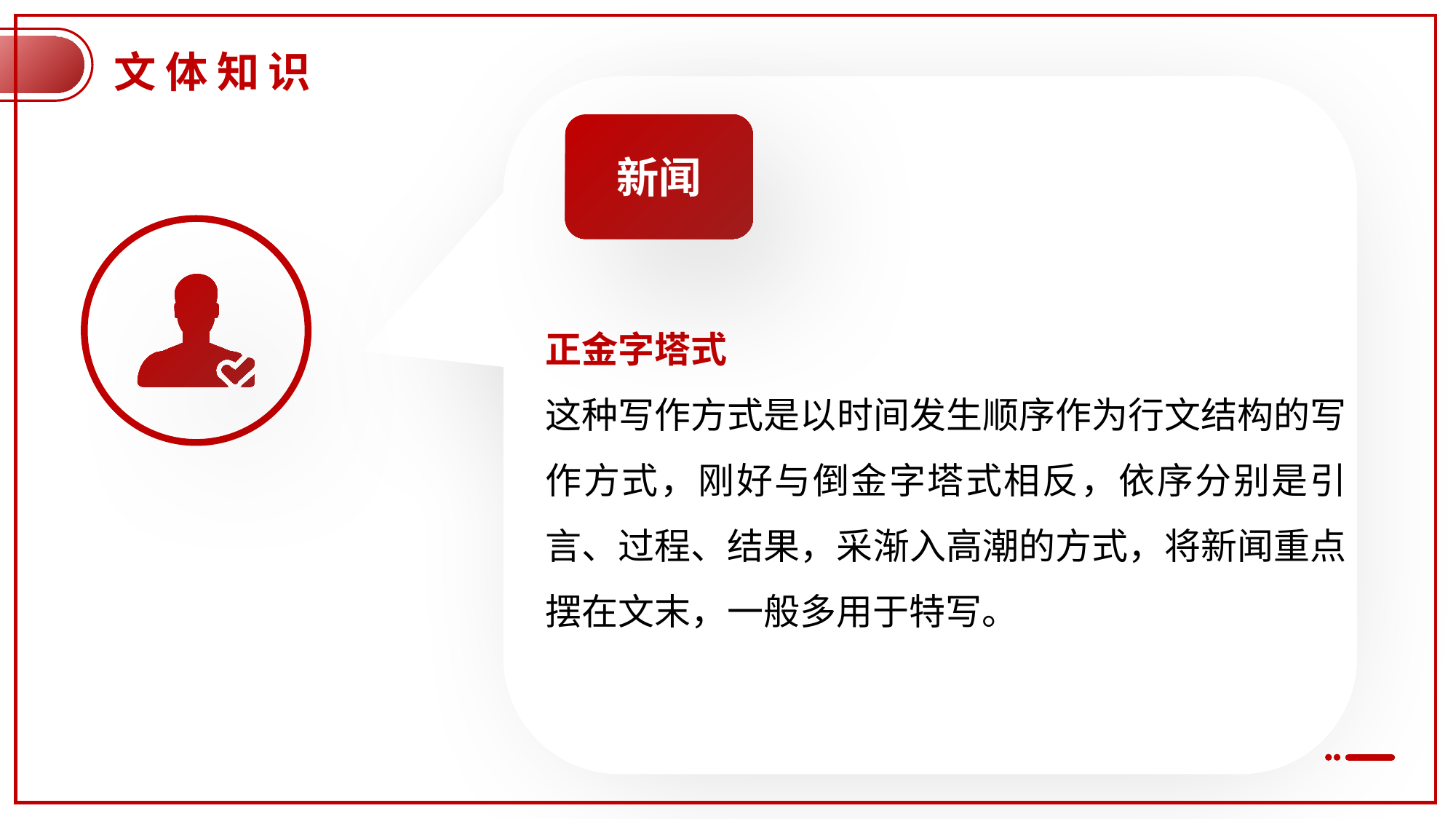

文体知识

新闻
正金字塔式
这种写作方式是以时间发生顺序作为行文结构的写作方式，刚好与倒金字塔式相反，依序分别是引言、过程、结果，采渐入高潮的方式，将新闻重点摆在文末，一般多用于特写。